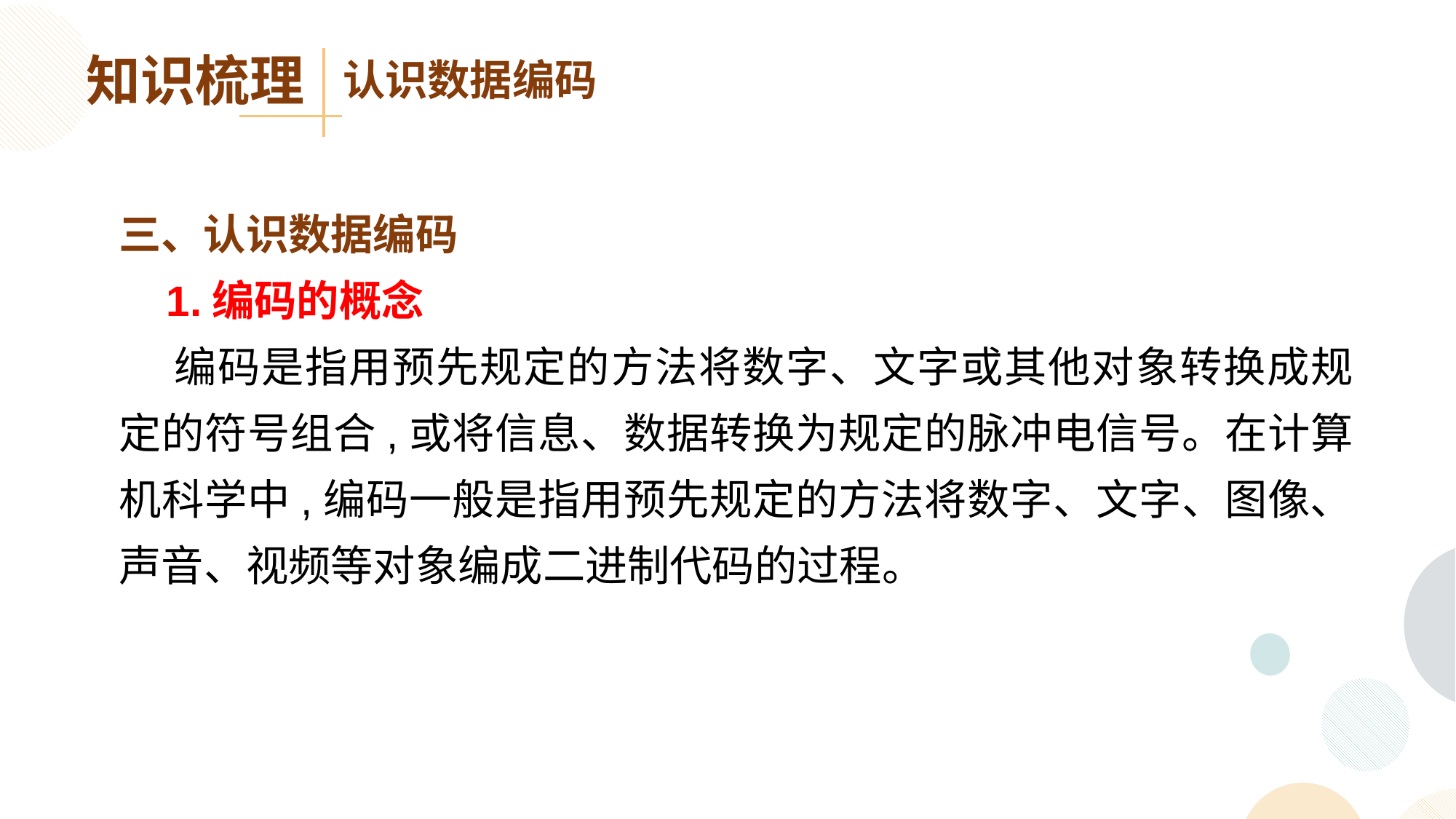

知识梳理
认识数据编码
三、认识数据编码
    1.编码的概念
    编码是指用预先规定的方法将数字、文字或其他对象转换成规定的符号组合,或将信息、数据转换为规定的脉冲电信号。在计算机科学中,编码一般是指用预先规定的方法将数字、文字、图像、声音、视频等对象编成二进制代码的过程。